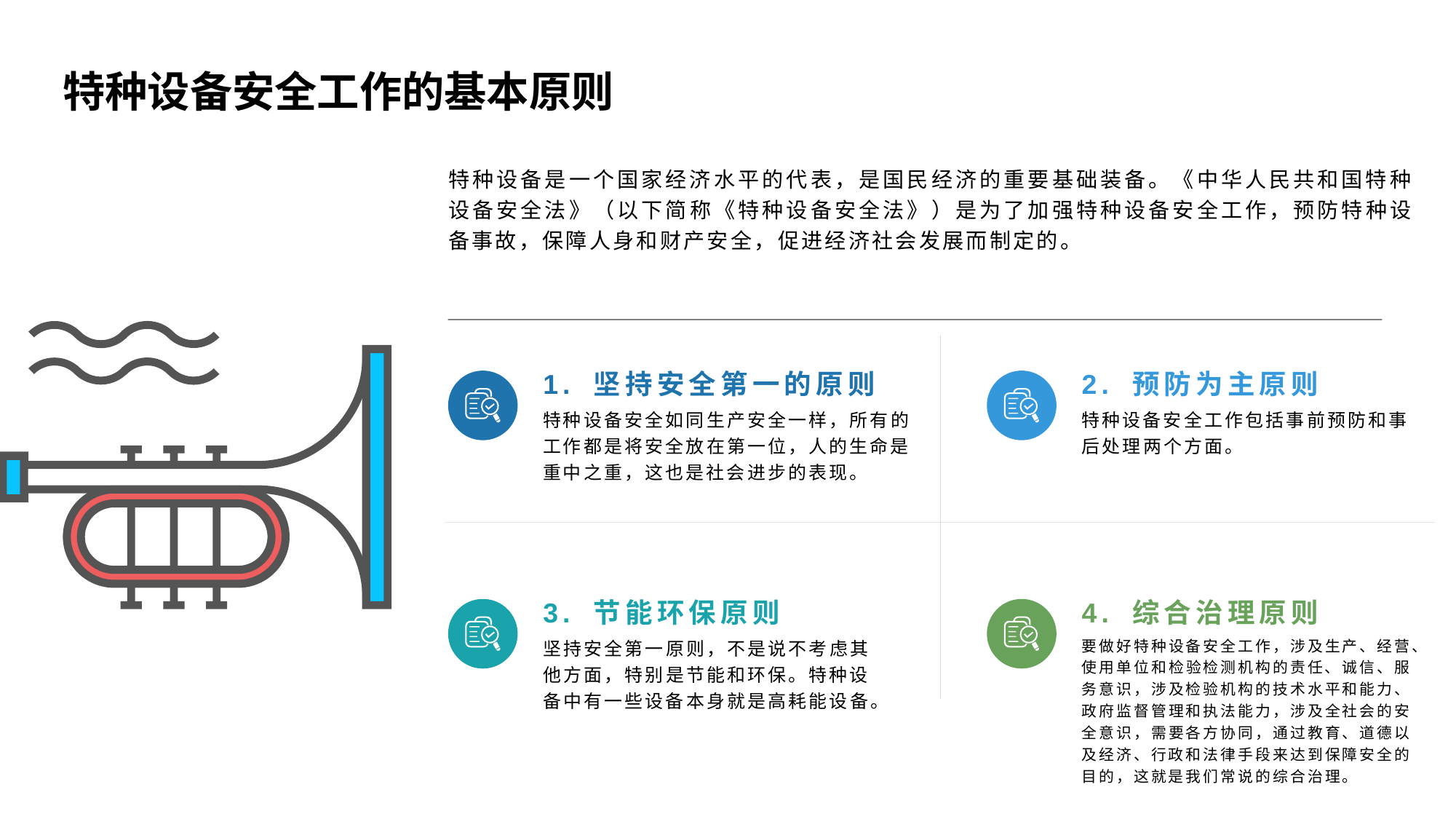

特种设备安全工作的基本原则
特种设备是一个国家经济水平的代表，是国民经济的重要基础装备。《中华人民共和国特种设备安全法》（以下简称《特种设备安全法》）是为了加强特种设备安全工作，预防特种设备事故，保障人身和财产安全，促进经济社会发展而制定的。

1. 坚持安全第一的原则
2. 预防为主原则

特种设备安全工作包括事前预防和事后处理两个方面。
特种设备安全如同生产安全一样，所有的工作都是将安全放在第一位，人的生命是重中之重，这也是社会进步的表现。

3. 节能环保原则
4. 综合治理原则

坚持安全第一原则，不是说不考虑其他方面，特别是节能和环保。特种设备中有一些设备本身就是高耗能设备。
要做好特种设备安全工作，涉及生产、经营、使用单位和检验检测机构的责任、诚信、服务意识，涉及检验机构的技术水平和能力、政府监督管理和执法能力，涉及全社会的安全意识，需要各方协同，通过教育、道德以及经济、行政和法律手段来达到保障安全的目的，这就是我们常说的综合治理。